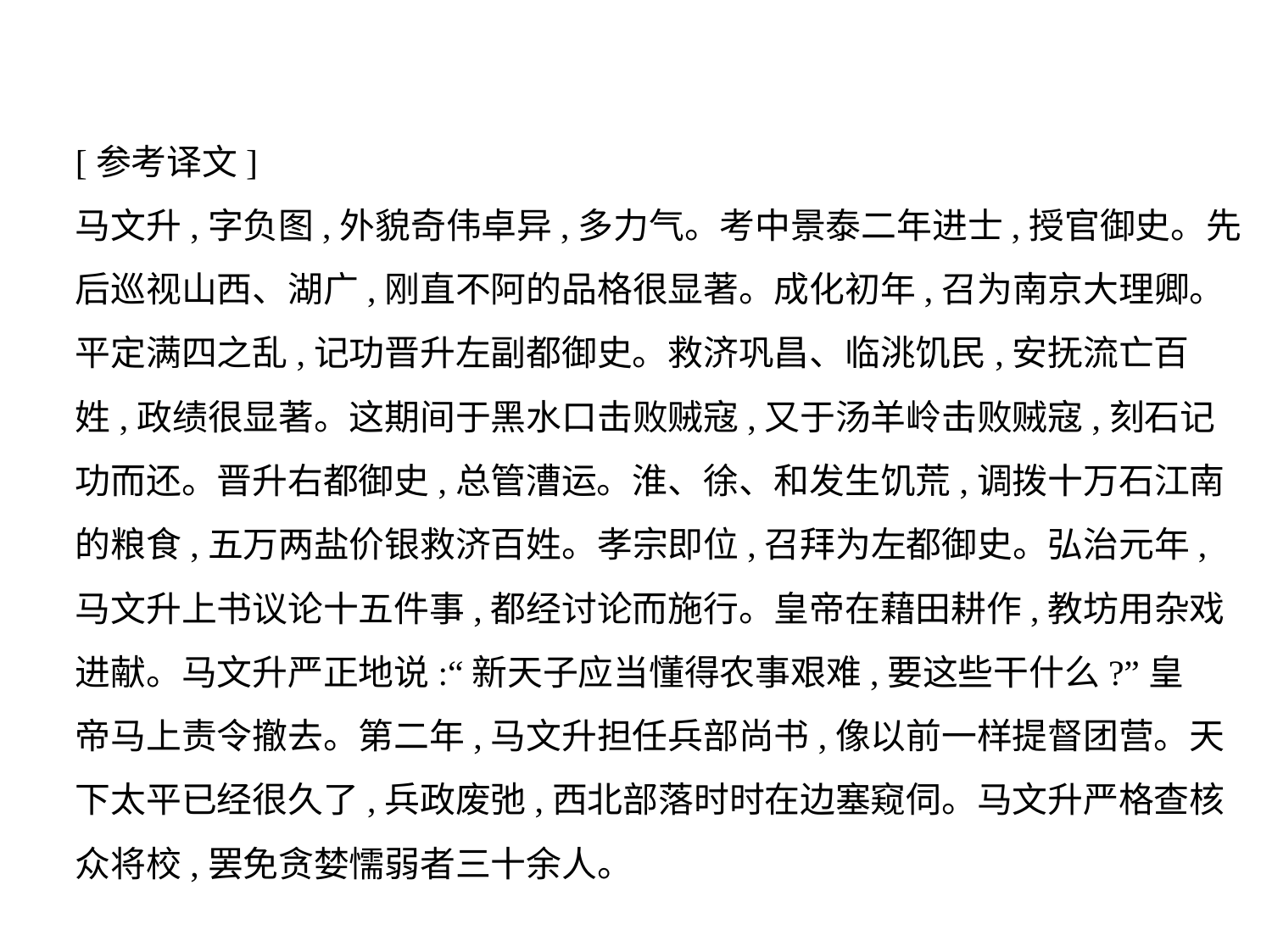

[参考译文]
马文升,字负图,外貌奇伟卓异,多力气。考中景泰二年进士,授官御史。先
后巡视山西、湖广,刚直不阿的品格很显著。成化初年,召为南京大理卿。
平定满四之乱,记功晋升左副都御史。救济巩昌、临洮饥民,安抚流亡百
姓,政绩很显著。这期间于黑水口击败贼寇,又于汤羊岭击败贼寇,刻石记
功而还。晋升右都御史,总管漕运。淮、徐、和发生饥荒,调拨十万石江南
的粮食,五万两盐价银救济百姓。孝宗即位,召拜为左都御史。弘治元年,
马文升上书议论十五件事,都经讨论而施行。皇帝在藉田耕作,教坊用杂戏
进献。马文升严正地说:“新天子应当懂得农事艰难,要这些干什么?”皇
帝马上责令撤去。第二年,马文升担任兵部尚书,像以前一样提督团营。天
下太平已经很久了,兵政废弛,西北部落时时在边塞窥伺。马文升严格查核
众将校,罢免贪婪懦弱者三十余人。